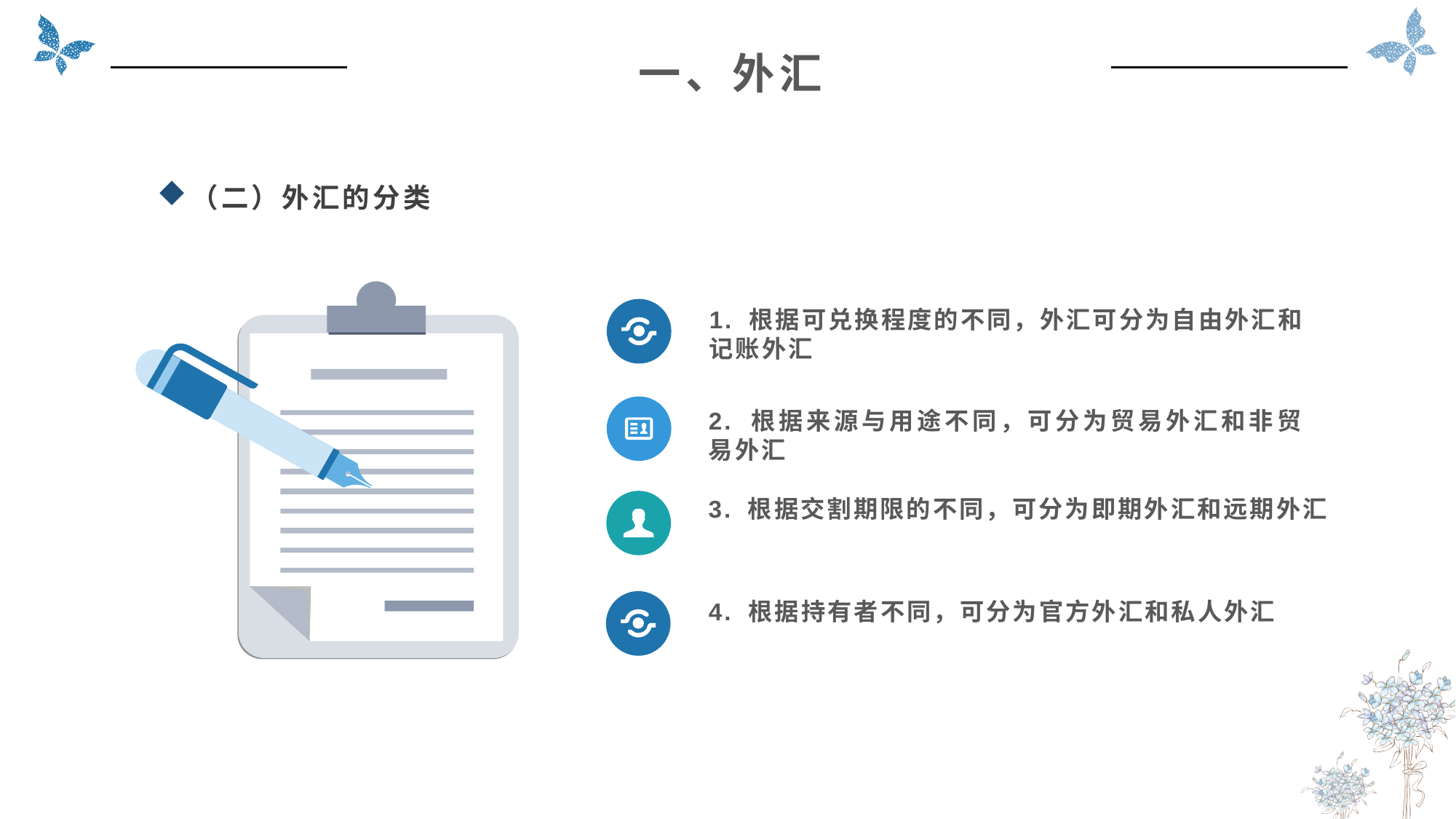

一、外汇
（二）外汇的分类

1. 根据可兑换程度的不同，外汇可分为自由外汇和记账外汇
2. 根据来源与用途不同，可分为贸易外汇和非贸易外汇

3. 根据交割期限的不同，可分为即期外汇和远期外汇

4. 根据持有者不同，可分为官方外汇和私人外汇